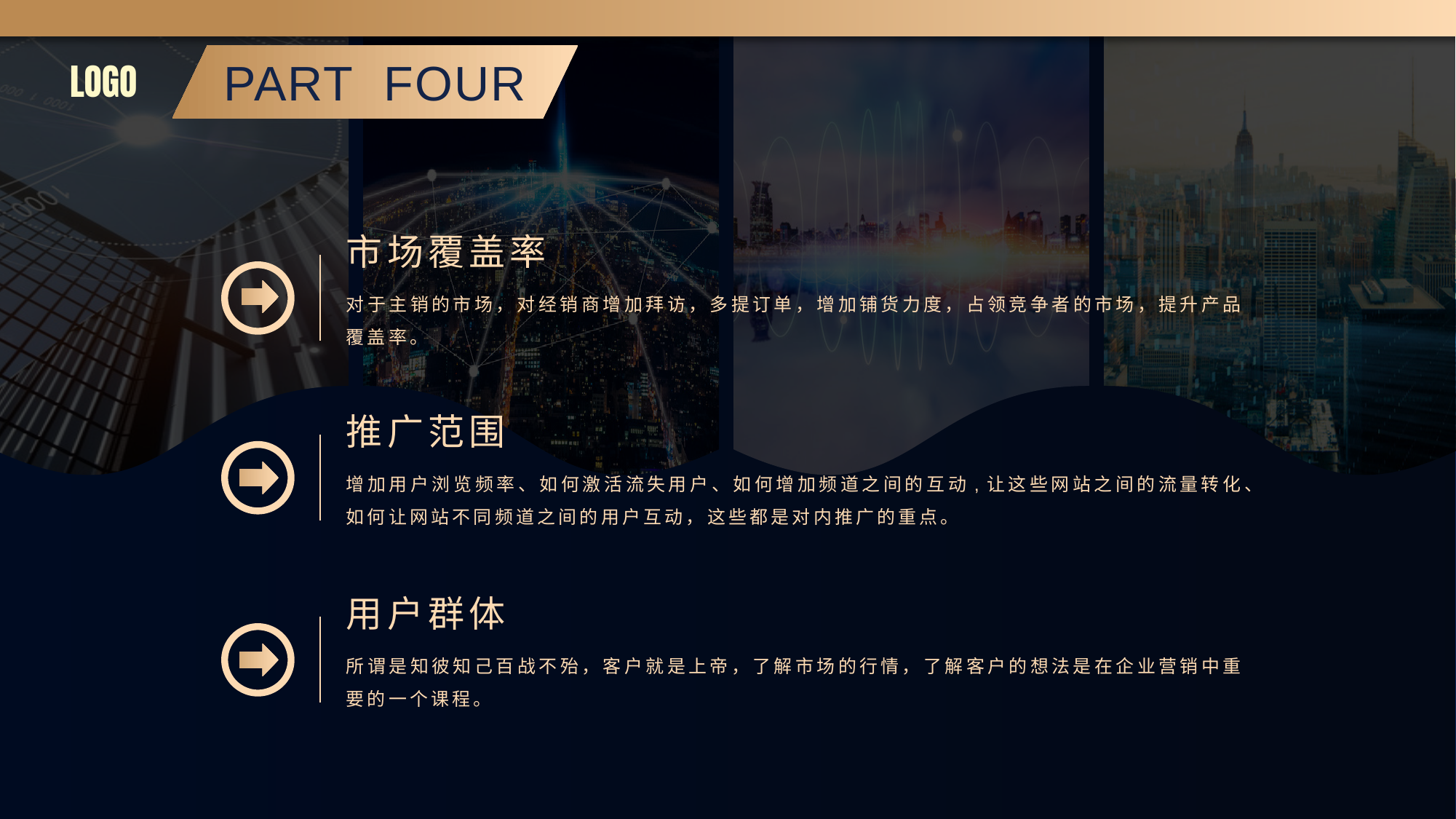

PART  FOUR
LOGO
市场覆盖率

对于主销的市场，对经销商增加拜访，多提订单，增加铺货力度，占领竞争者的市场，提升产品覆盖率。
推广范围

增加用户浏览频率、如何激活流失用户、如何增加频道之间的互动,让这些网站之间的流量转化、如何让网站不同频道之间的用户互动，这些都是对内推广的重点。
用户群体

所谓是知彼知己百战不殆，客户就是上帝，了解市场的行情，了解客户的想法是在企业营销中重要的一个课程。